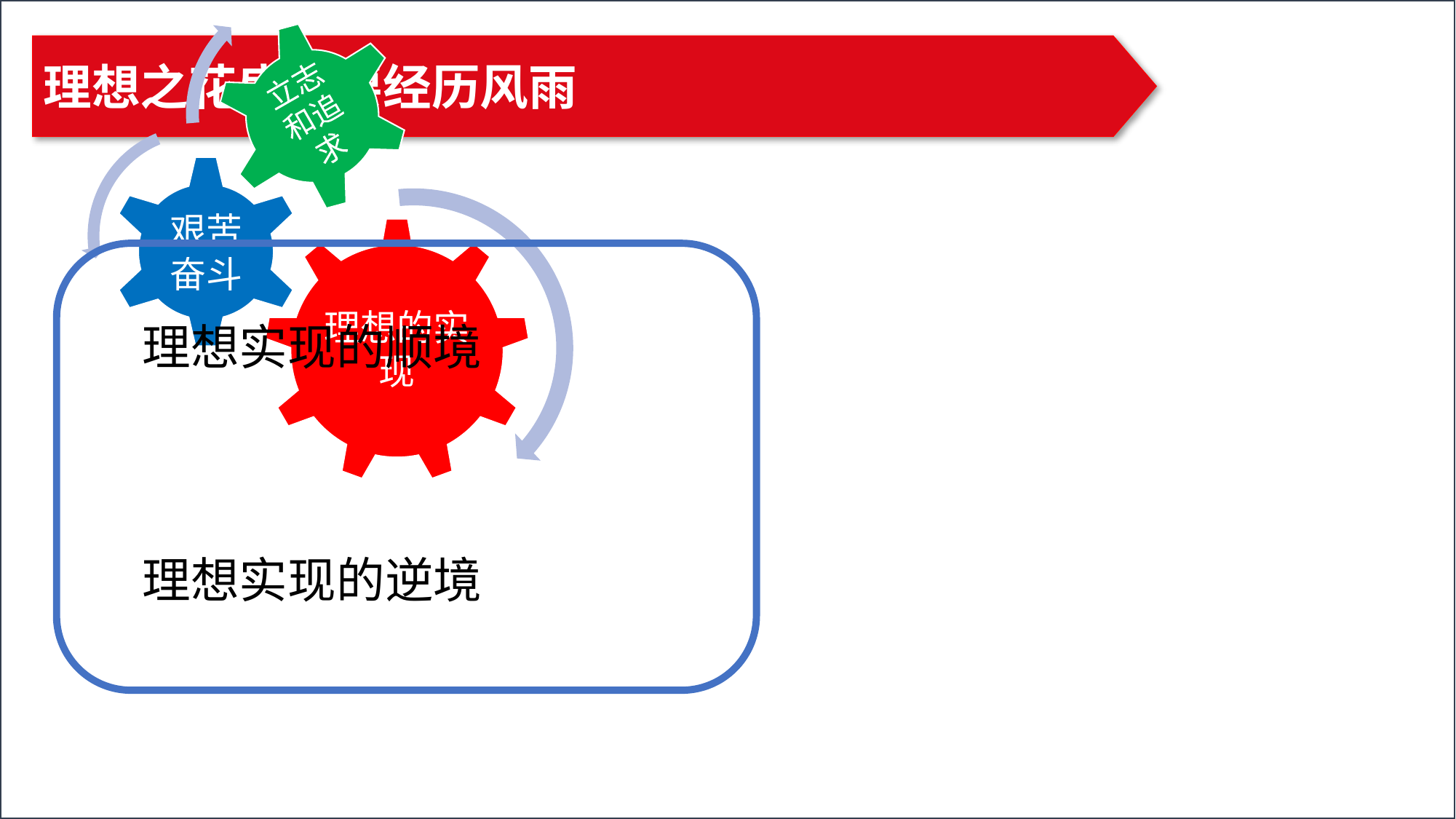

理想实现的顺境和逆境
理想之花盛开要经历风雨
理想的实现
艰苦奋斗
立志和追求

理想实现的顺境

理想实现的逆境